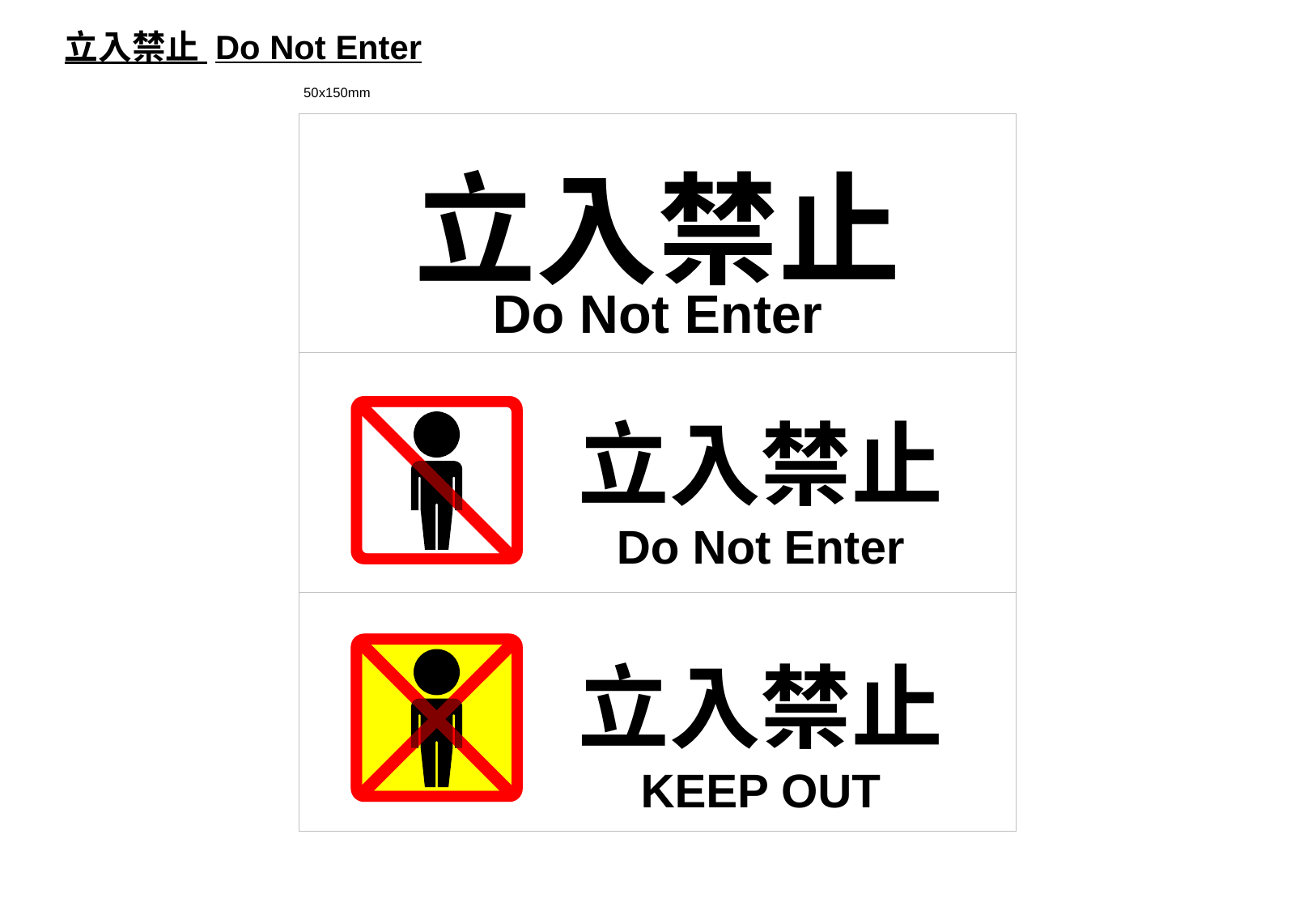

立入禁止 Do Not Enter
50x150mm

立入禁止
Do Not Enter

立入禁止
Do Not Enter

立入禁止
KEEP OUT